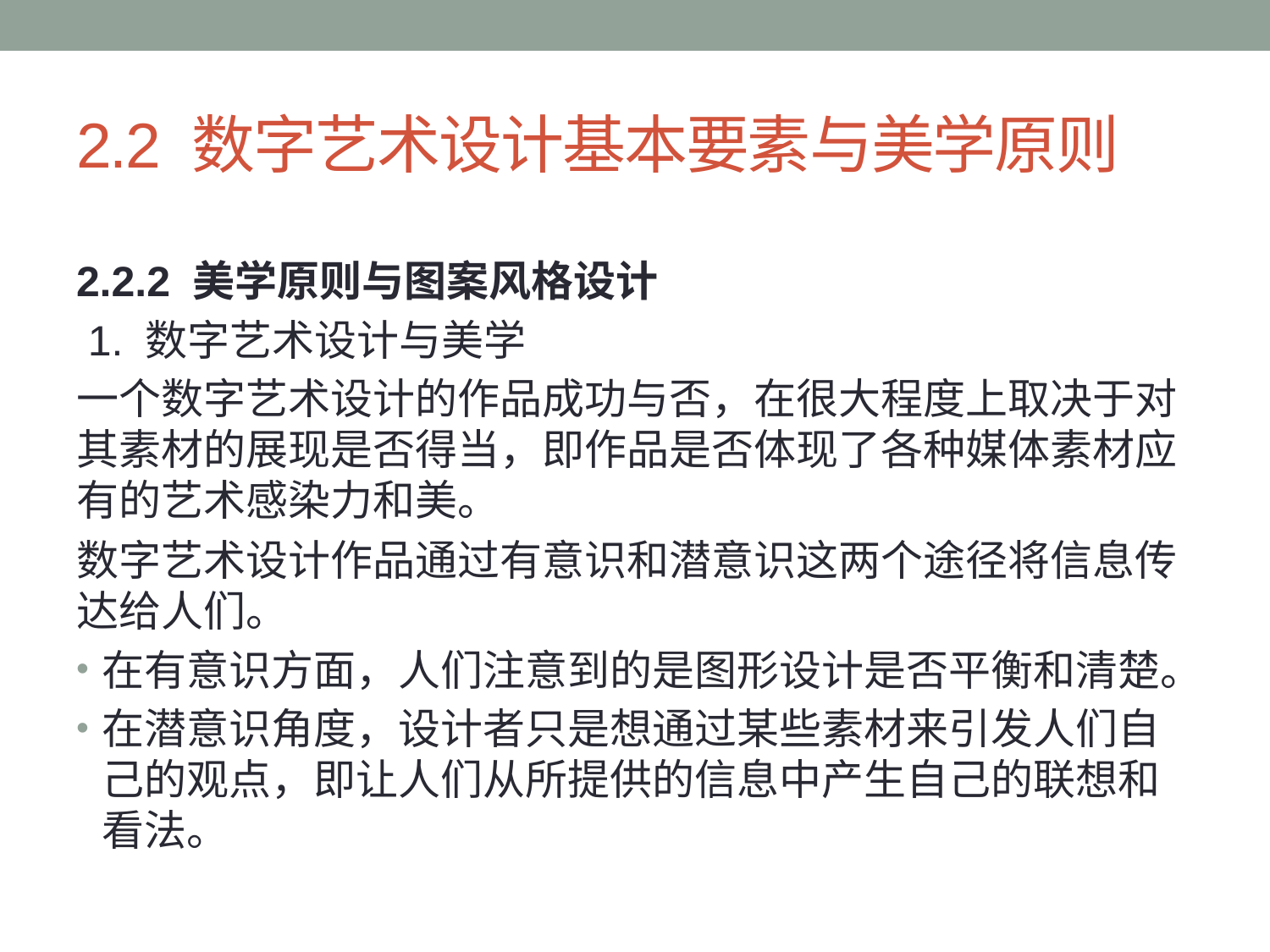

# 2.2 数字艺术设计基本要素与美学原则
2.2.2 美学原则与图案风格设计
 1. 数字艺术设计与美学
一个数字艺术设计的作品成功与否，在很大程度上取决于对其素材的展现是否得当，即作品是否体现了各种媒体素材应有的艺术感染力和美。
数字艺术设计作品通过有意识和潜意识这两个途径将信息传达给人们。
在有意识方面，人们注意到的是图形设计是否平衡和清楚。
在潜意识角度，设计者只是想通过某些素材来引发人们自己的观点，即让人们从所提供的信息中产生自己的联想和看法。